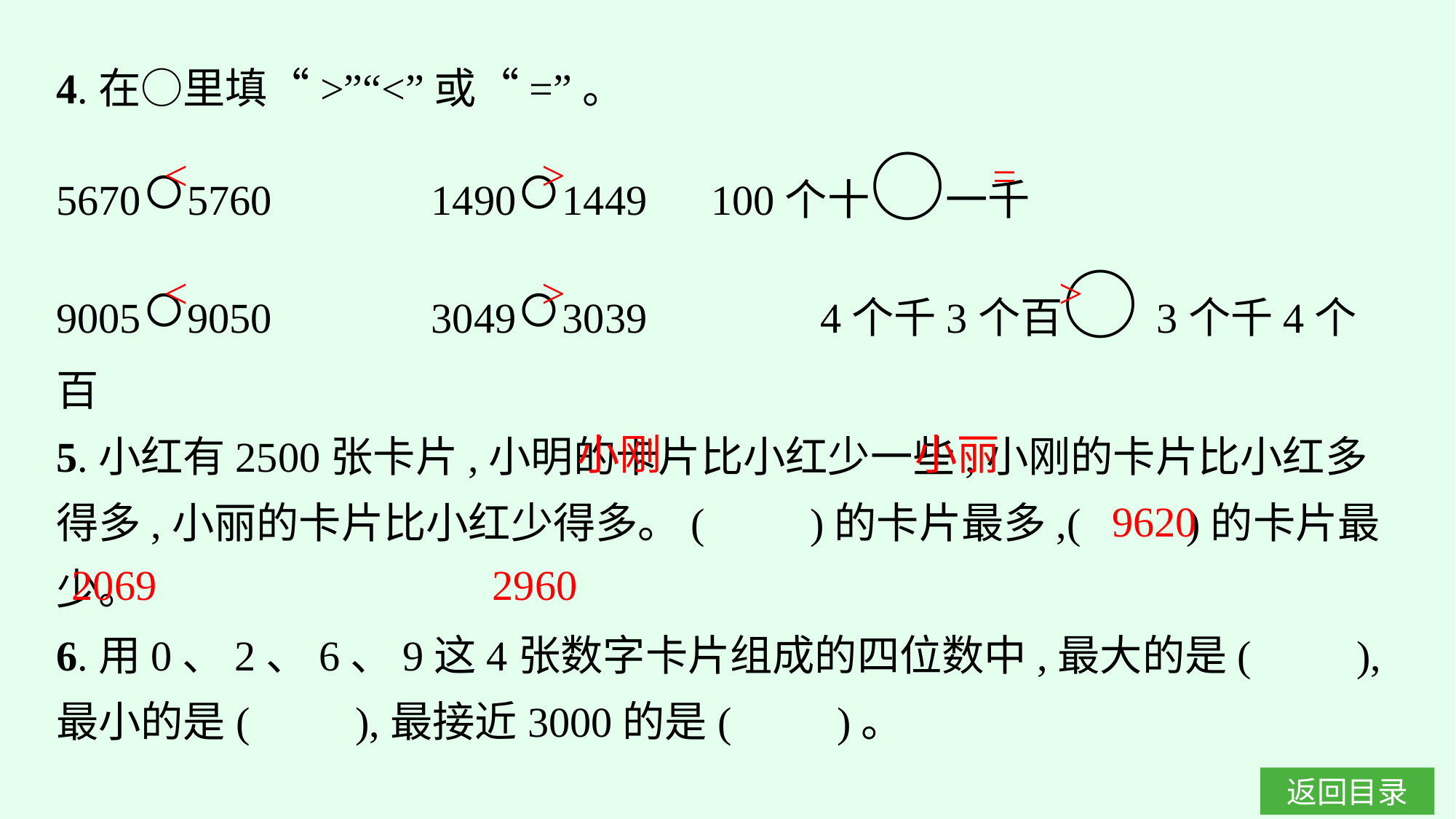

4.在○里填“>”“<”或“=”。
5670○5760 　	1490○1449 　	100个十○一千
9005○9050		3049○3039		4个千3个百○3个千4个百
5.小红有2500张卡片,小明的卡片比小红少一些,小刚的卡片比小红多得多,小丽的卡片比小红少得多。(　　)的卡片最多,(　　)的卡片最少。
6.用0、2、6、9这4张数字卡片组成的四位数中,最大的是(　　),最小的是(　　),最接近3000的是(　　)。
<
>
=
<
>
>
小刚
小丽
9620
2069
2960